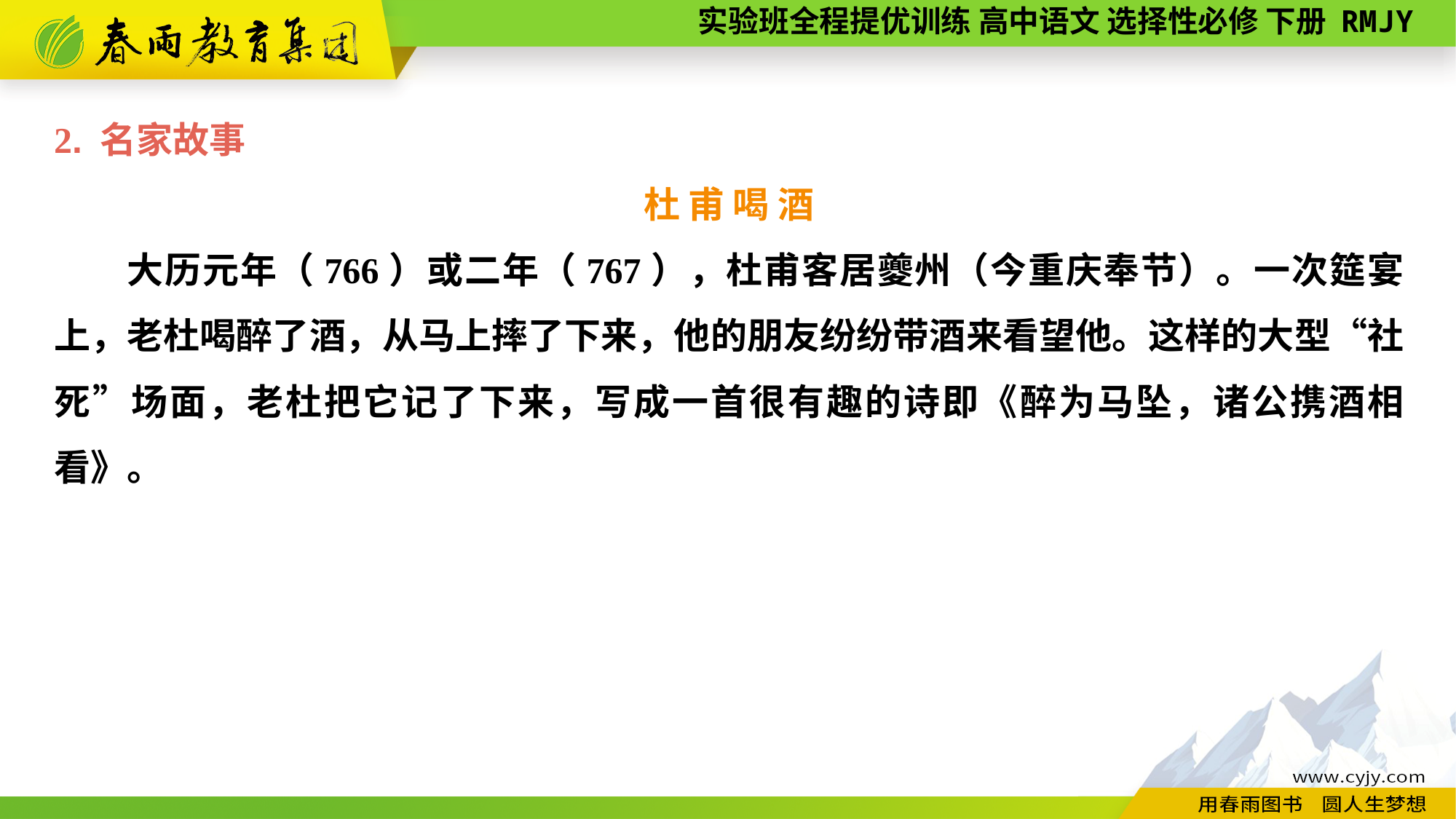

2. 名家故事
杜 甫 喝 酒
大历元年（766）或二年（767），杜甫客居夔州（今重庆奉节）。一次筵宴上，老杜喝醉了酒，从马上摔了下来，他的朋友纷纷带酒来看望他。这样的大型“社死”场面，老杜把它记了下来，写成一首很有趣的诗即《醉为马坠，诸公携酒相看》。